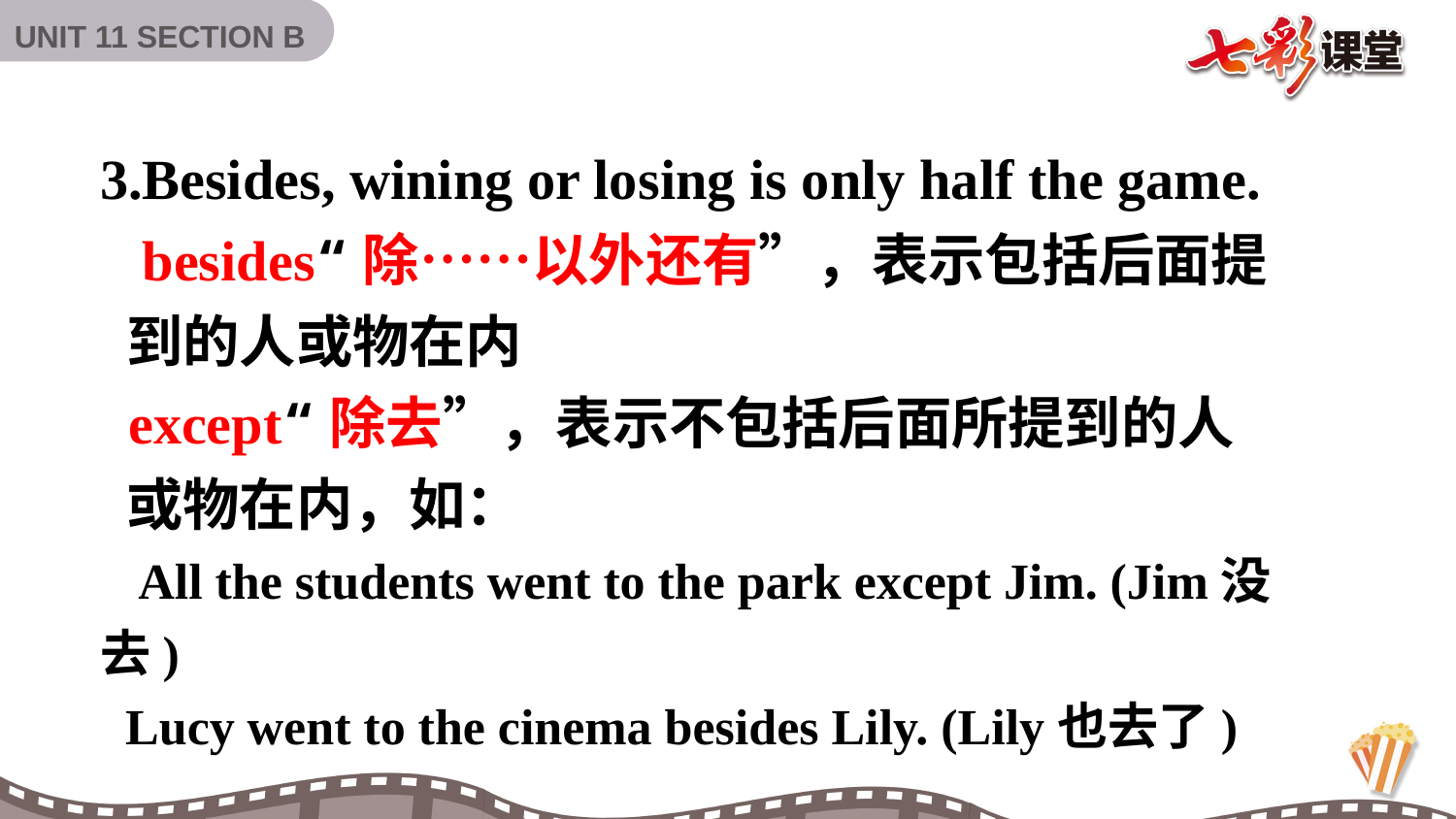

3.Besides, wining or losing is only half the game.
   besides“除……以外还有”，表示包括后面提
 到的人或物在内
  except“除去”，表示不包括后面所提到的人
 或物在内，如：
   All the students went to the park except Jim. (Jim没去)
  Lucy went to the cinema besides Lily. (Lily也去了)